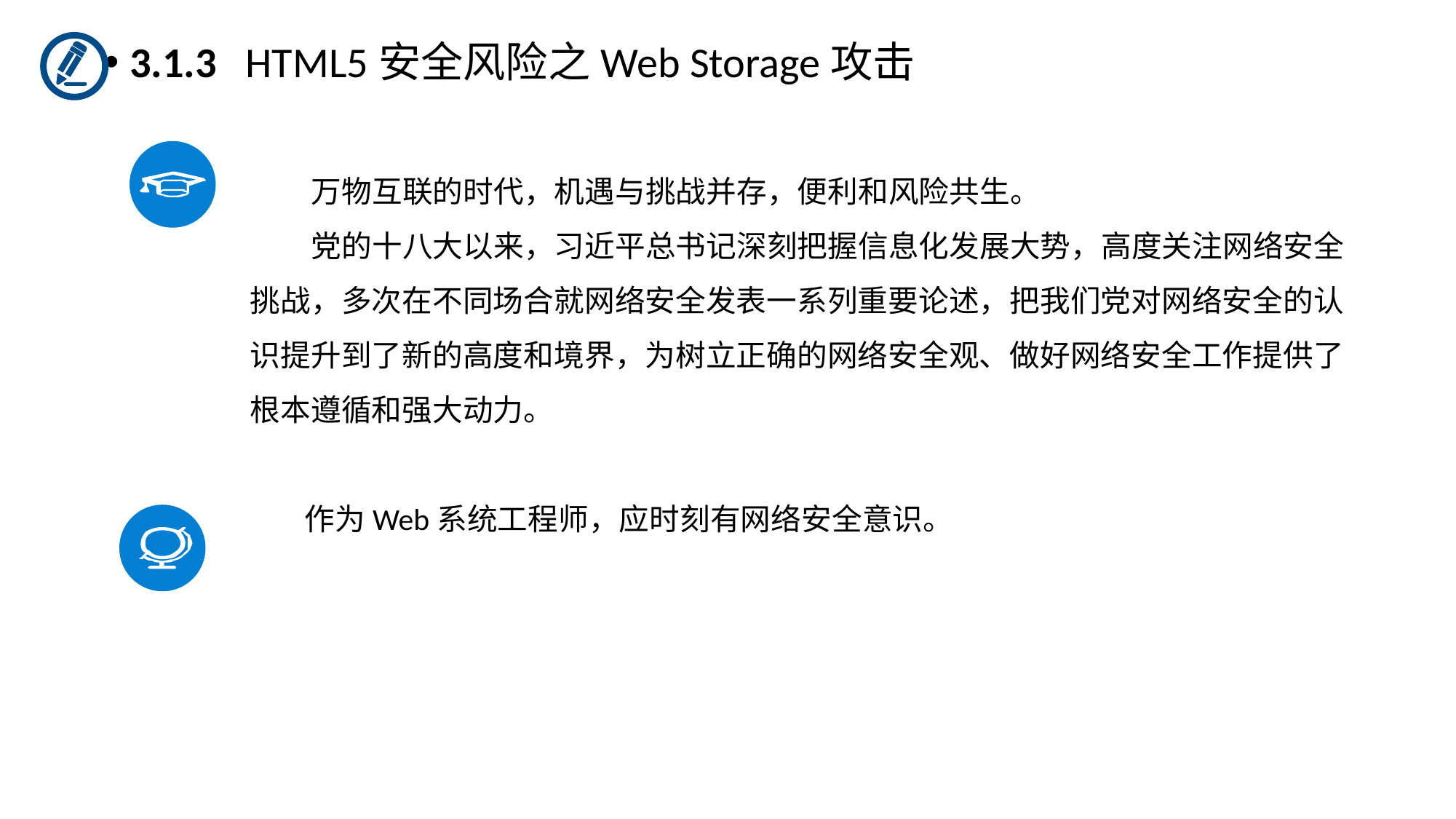

3.1.3   HTML5安全风险之Web Storage攻击

        万物互联的时代，机遇与挑战并存，便利和风险共生。
        党的十八大以来，习近平总书记深刻把握信息化发展大势，高度关注网络安全挑战，多次在不同场合就网络安全发表一系列重要论述，把我们党对网络安全的认识提升到了新的高度和境界，为树立正确的网络安全观、做好网络安全工作提供了根本遵循和强大动力。

       作为Web系统工程师，应时刻有网络安全意识。